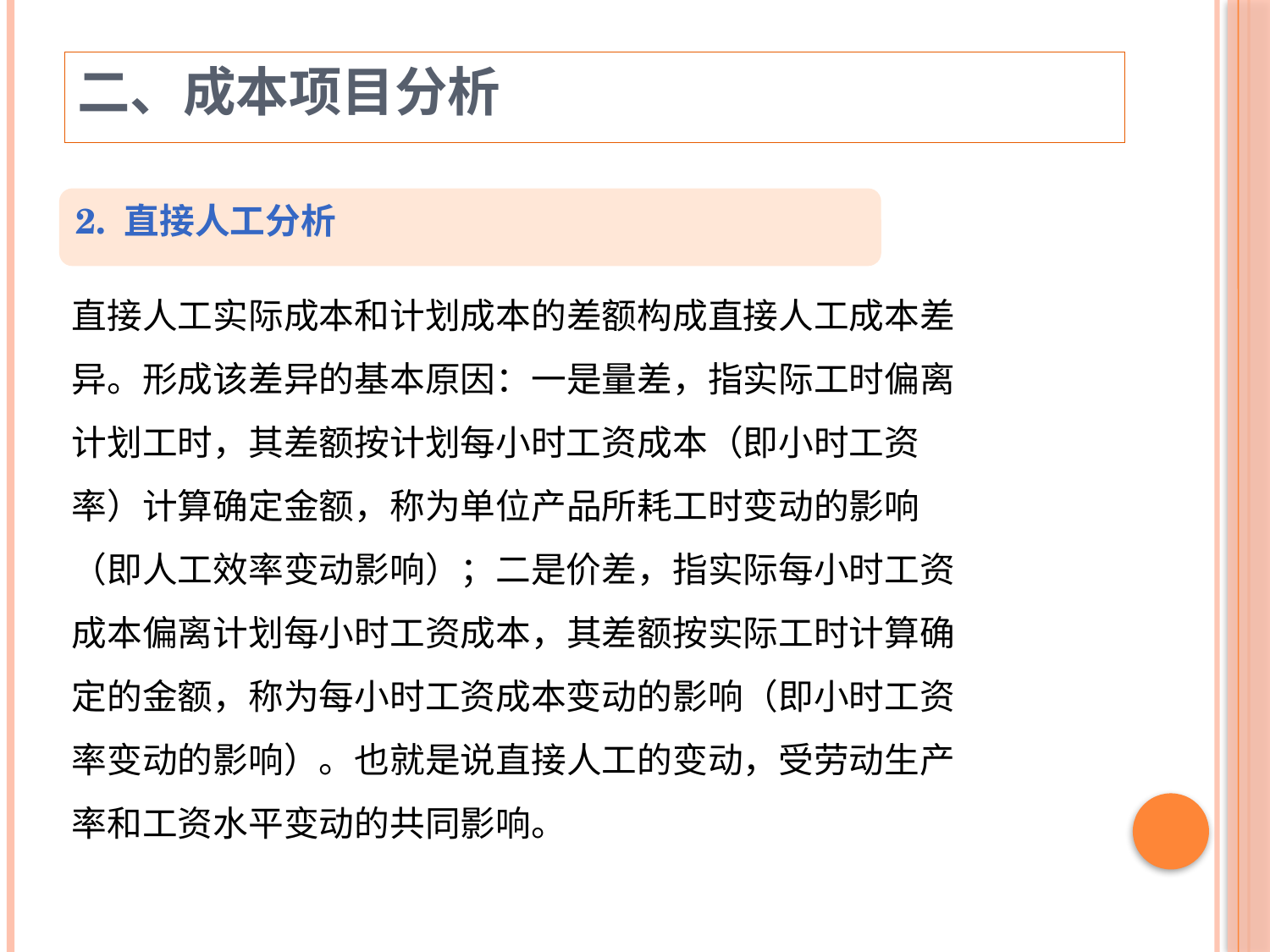

二、成本项目分析
2. 直接人工分析
直接人工实际成本和计划成本的差额构成直接人工成本差异。形成该差异的基本原因：一是量差，指实际工时偏离计划工时，其差额按计划每小时工资成本（即小时工资率）计算确定金额，称为单位产品所耗工时变动的影响（即人工效率变动影响）；二是价差，指实际每小时工资成本偏离计划每小时工资成本，其差额按实际工时计算确定的金额，称为每小时工资成本变动的影响（即小时工资率变动的影响）。也就是说直接人工的变动，受劳动生产率和工资水平变动的共同影响。